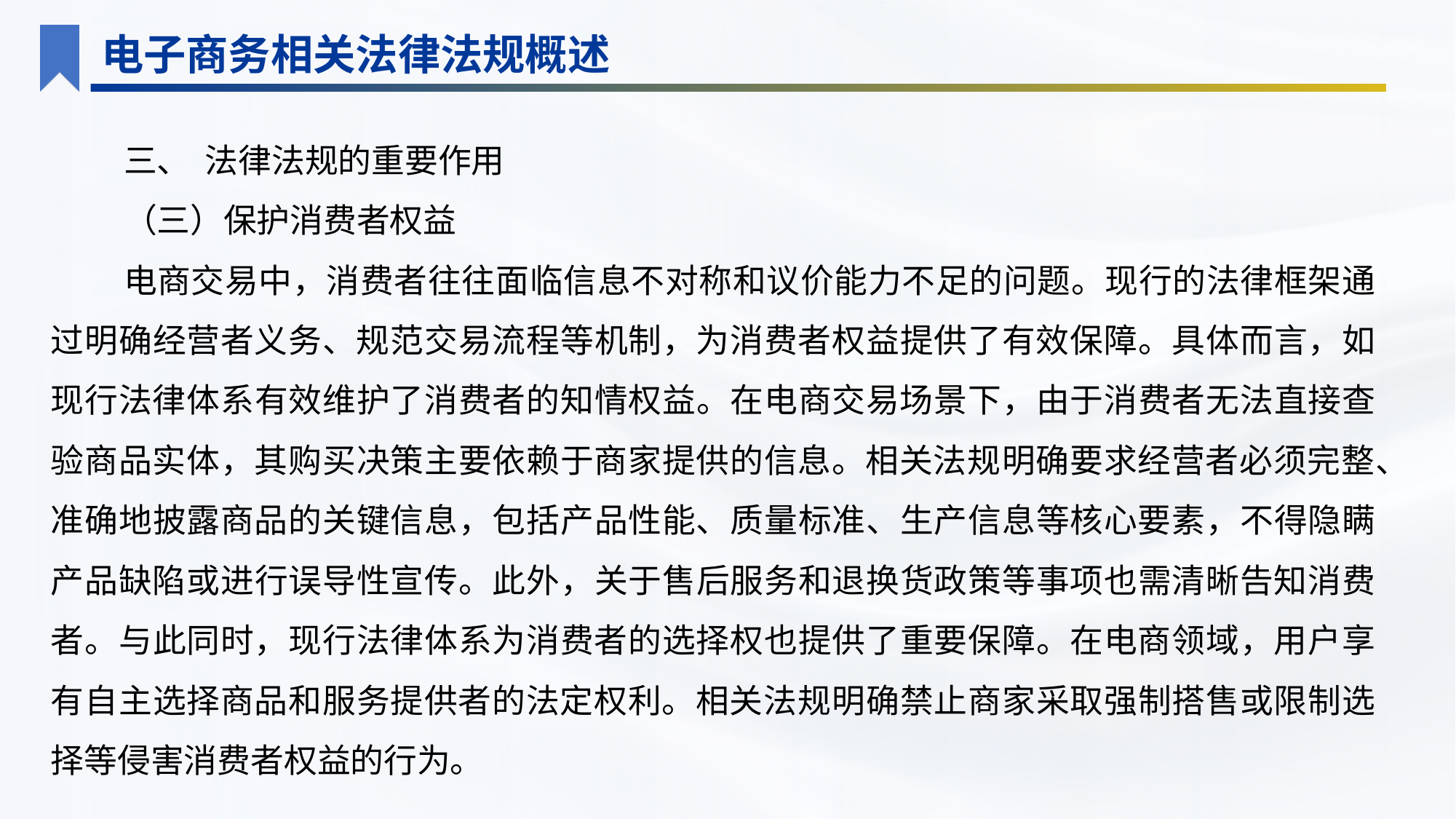

电子商务相关法律法规概述
三、  法律法规的重要作用
（三）保护消费者权益
电商交易中，消费者往往面临信息不对称和议价能力不足的问题。现行的法律框架通过明确经营者义务、规范交易流程等机制，为消费者权益提供了有效保障。具体而言，如现行法律体系有效维护了消费者的知情权益。在电商交易场景下，由于消费者无法直接查验商品实体，其购买决策主要依赖于商家提供的信息。相关法规明确要求经营者必须完整、准确地披露商品的关键信息，包括产品性能、质量标准、生产信息等核心要素，不得隐瞒产品缺陷或进行误导性宣传。此外，关于售后服务和退换货政策等事项也需清晰告知消费者。与此同时，现行法律体系为消费者的选择权也提供了重要保障。在电商领域，用户享有自主选择商品和服务提供者的法定权利。相关法规明确禁止商家采取强制搭售或限制选择等侵害消费者权益的行为。